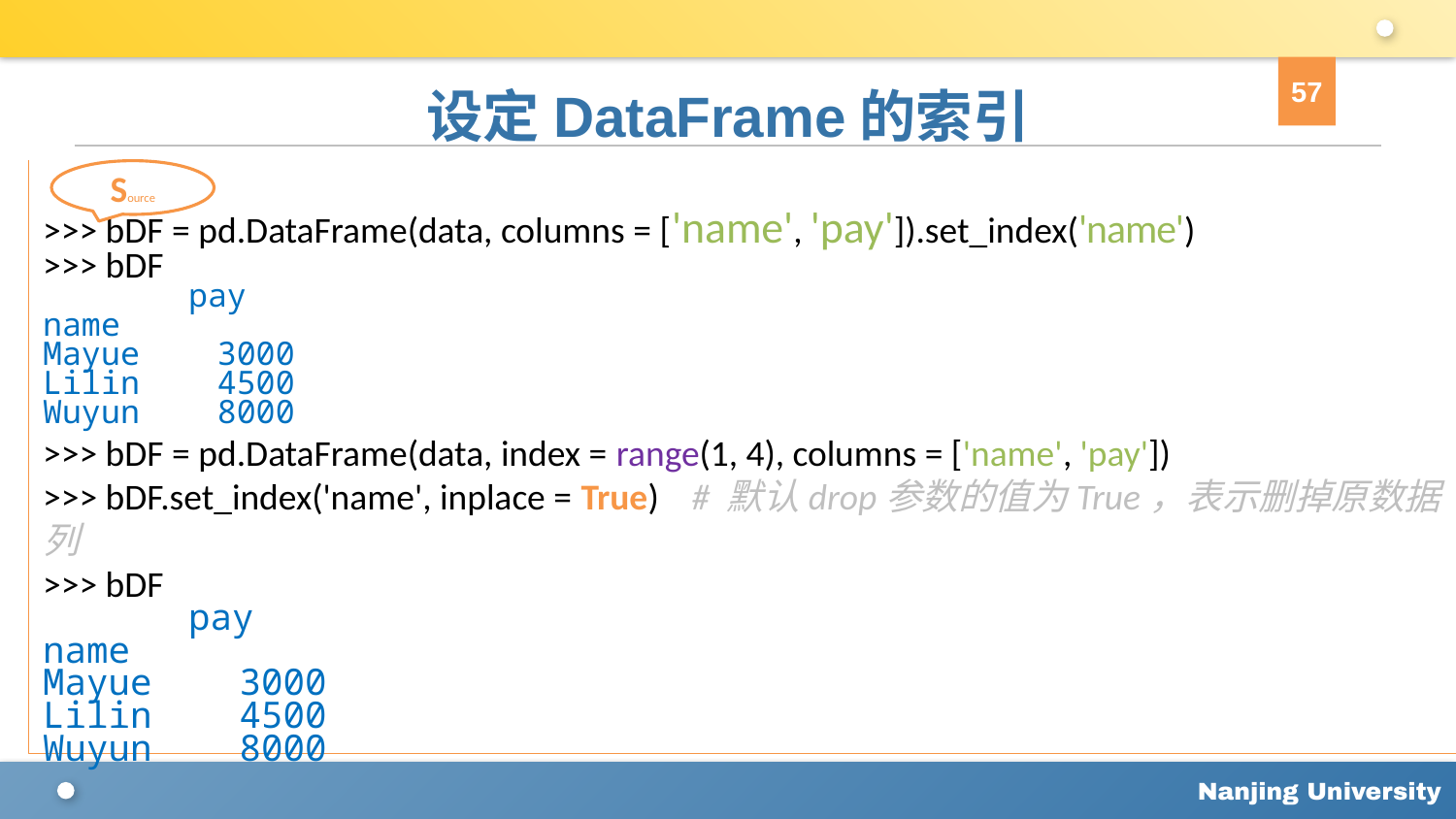

57
# 设定DataFrame的索引

>>> bDF = pd.DataFrame(data, columns = ['name', 'pay']).set_index('name')
>>> bDF
	pay
name
Mayue    3000
Lilin    4500
Wuyun    8000
>>> bDF = pd.DataFrame(data, index = range(1, 4), columns = ['name', 'pay'])
>>> bDF.set_index('name', inplace = True)    # 默认drop参数的值为True，表示删掉原数据列
>>> bDF
	pay
name
Mayue    3000
Lilin    4500
Wuyun    8000

Source